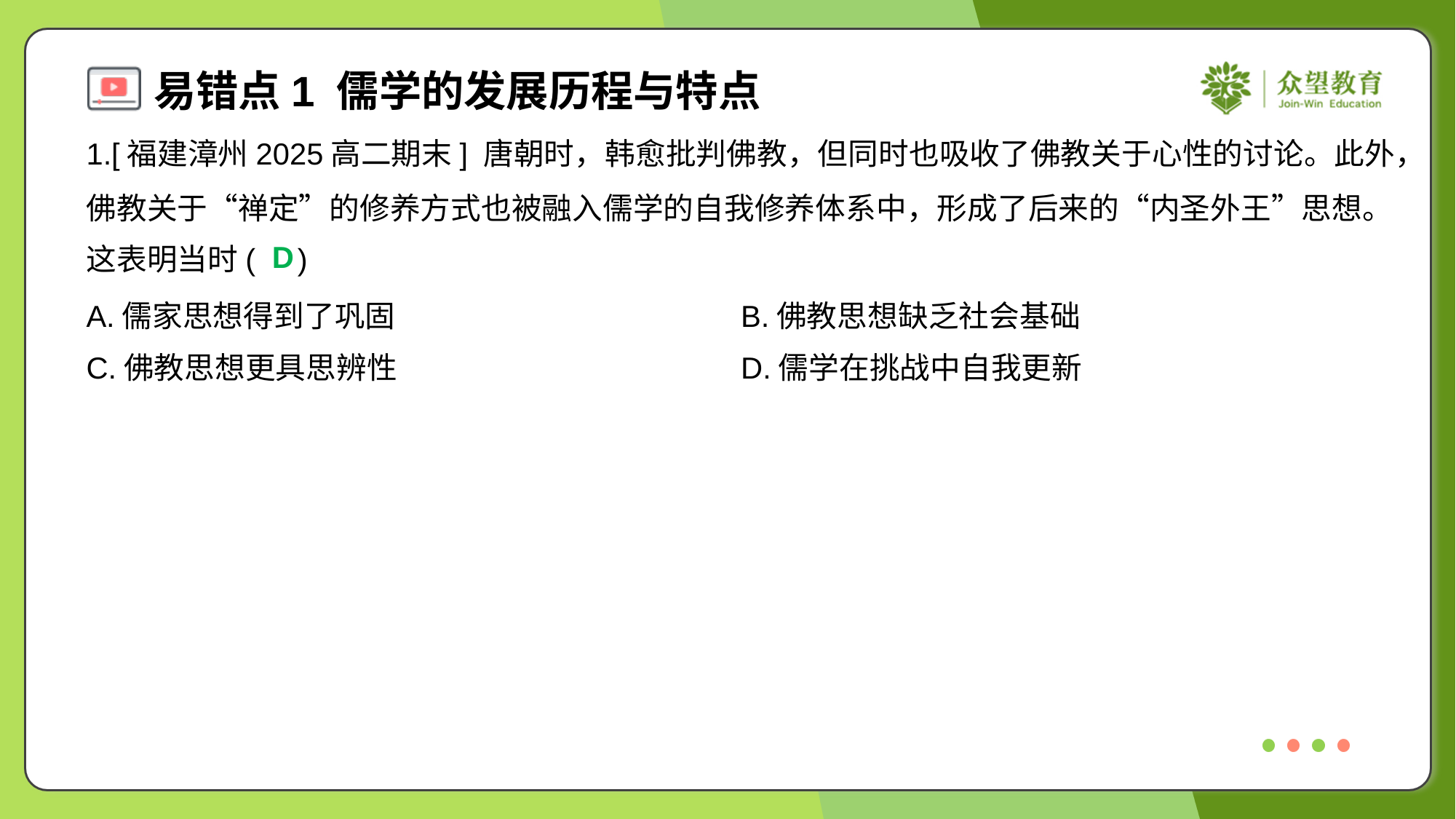

1.[福建漳州2025高二期末] 唐朝时，韩愈批判佛教，但同时也吸收了佛教关于心性的讨论。此外，
佛教关于“禅定”的修养方式也被融入儒学的自我修养体系中，形成了后来的“内圣外王”思想。
这表明当时(     )
D
A.儒家思想得到了巩固	B.佛教思想缺乏社会基础
C.佛教思想更具思辨性	D.儒学在挑战中自我更新